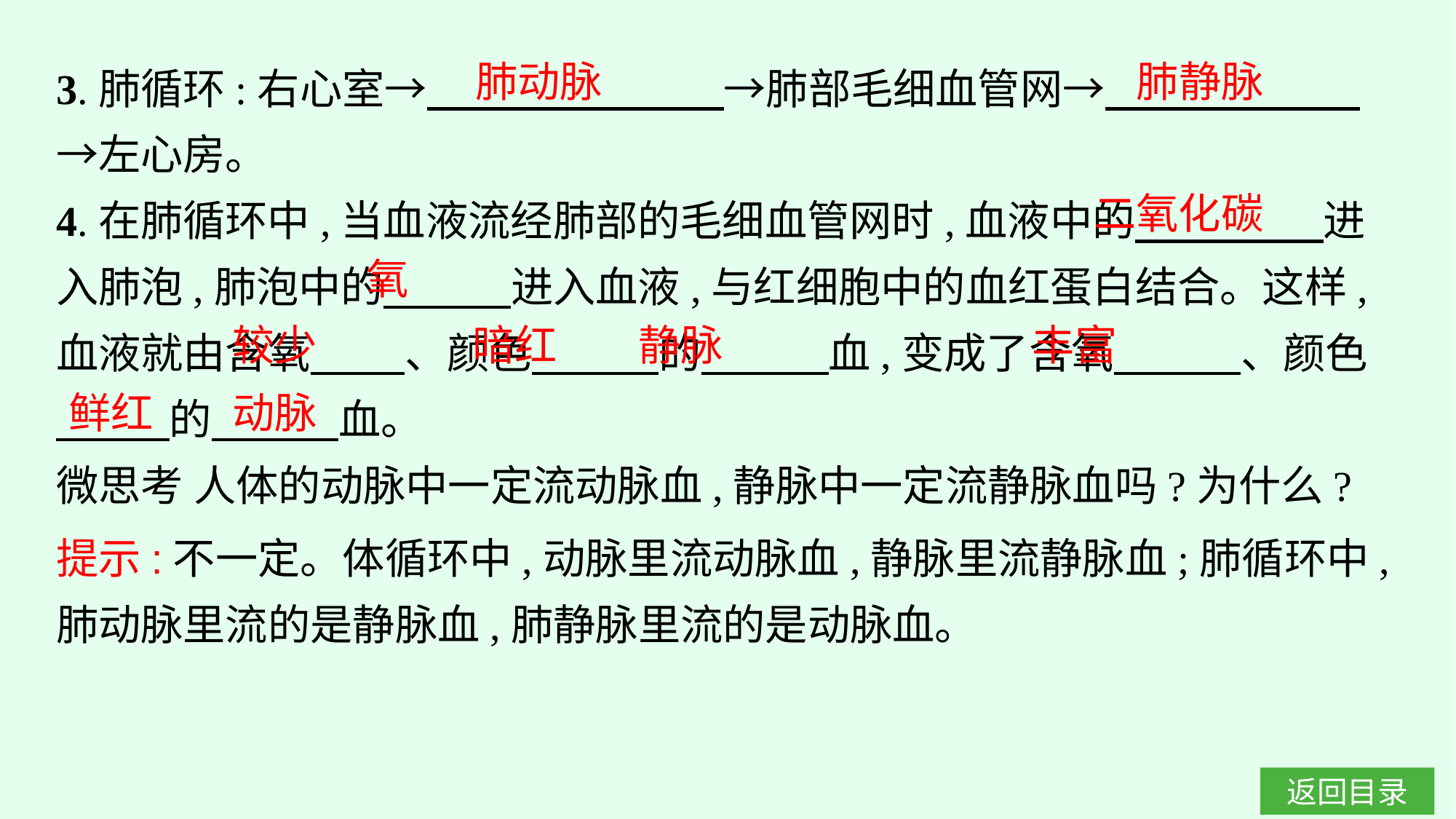

3.肺循环:右心室→　　　　　　　→肺部毛细血管网→　　　　　　→左心房。
4.在肺循环中,当血液流经肺部的毛细血管网时,血液中的　　  　　进入肺泡,肺泡中的　　　进入血液,与红细胞中的血红蛋白结合。这样,血液就由含氧　 　、颜色　　　的　　　血,变成了含氧　　　、颜色
　   　的　　　血。
微思考 人体的动脉中一定流动脉血,静脉中一定流静脉血吗?为什么?
肺动脉
肺静脉
二氧化碳
氧
较少
暗红
静脉
丰富
鲜红
动脉
提示:不一定。体循环中,动脉里流动脉血,静脉里流静脉血;肺循环中,肺动脉里流的是静脉血,肺静脉里流的是动脉血。